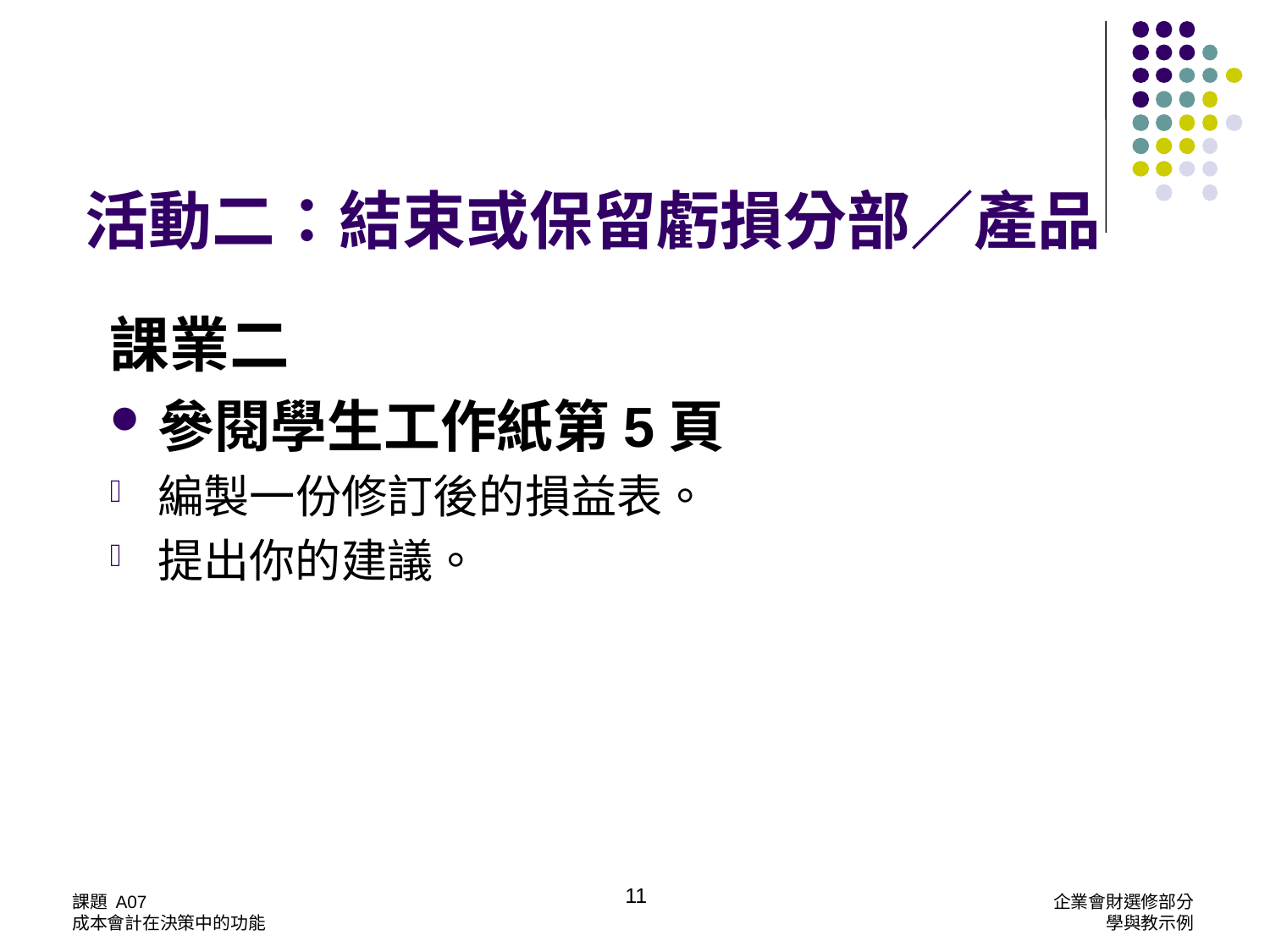

活動二：結束或保留虧損分部／產品
課業二
參閱學生工作紙第5頁
編製一份修訂後的損益表。
提出你的建議。

11